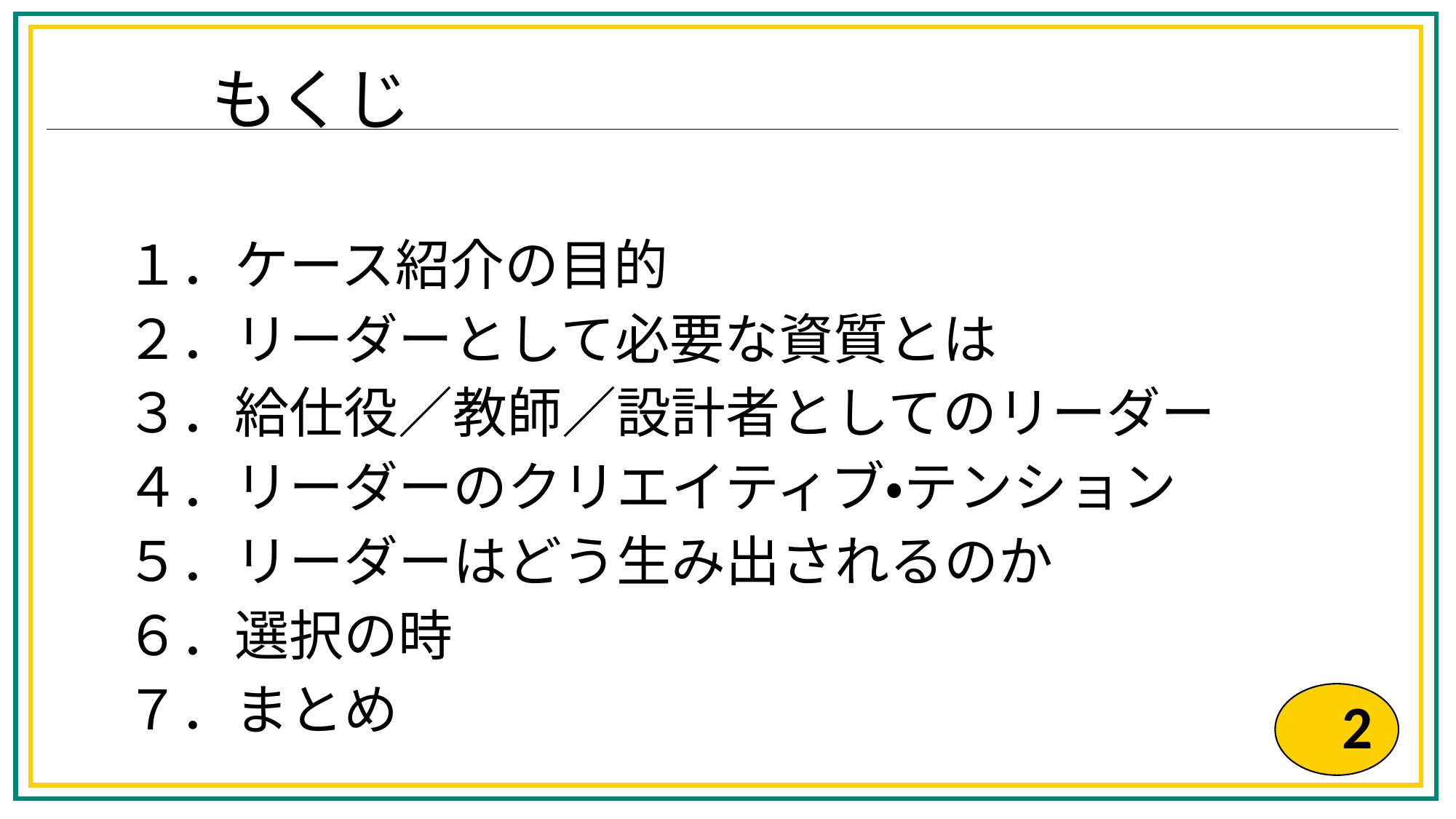

# もくじ

１．ケース紹介の目的
２．リーダーとして必要な資質とは
３．給仕役／教師／設計者としてのリーダー
４．リーダーのクリエイティブ・テンション
５．リーダーはどう生み出されるのか
６．選択の時
７．まとめ

2